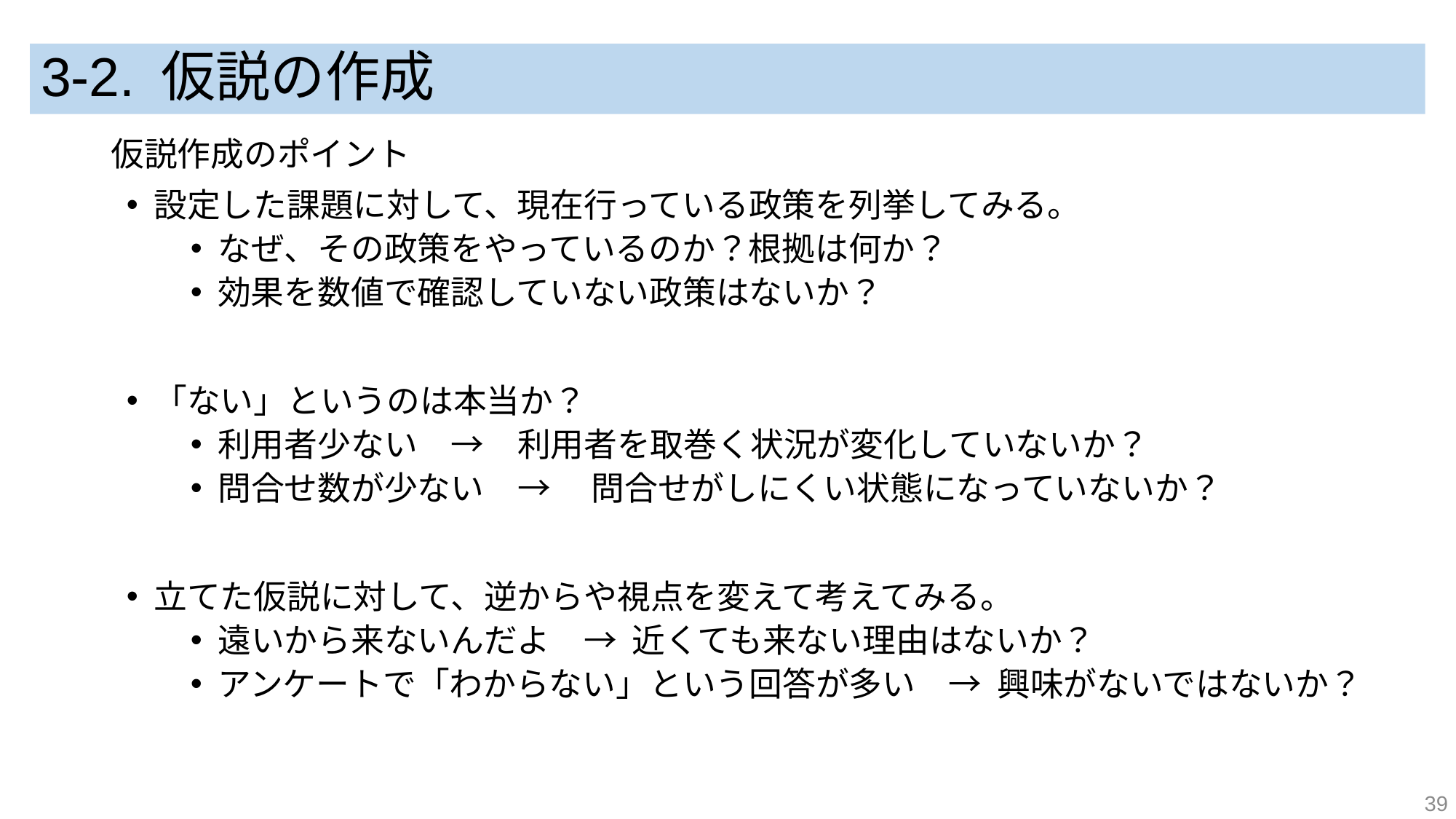

# 3-2. 仮説の作成
仮説作成のポイント
設定した課題に対して、現在行っている政策を列挙してみる。
なぜ、その政策をやっているのか？根拠は何か？
効果を数値で確認していない政策はないか？

「ない」というのは本当か？
利用者少ない　→　利用者を取巻く状況が変化していないか？
問合せ数が少ない　→ 　問合せがしにくい状態になっていないか？

立てた仮説に対して、逆からや視点を変えて考えてみる。
遠いから来ないんだよ　→  近くても来ない理由はないか？
アンケートで「わからない」という回答が多い　→  興味がないではないか？

39